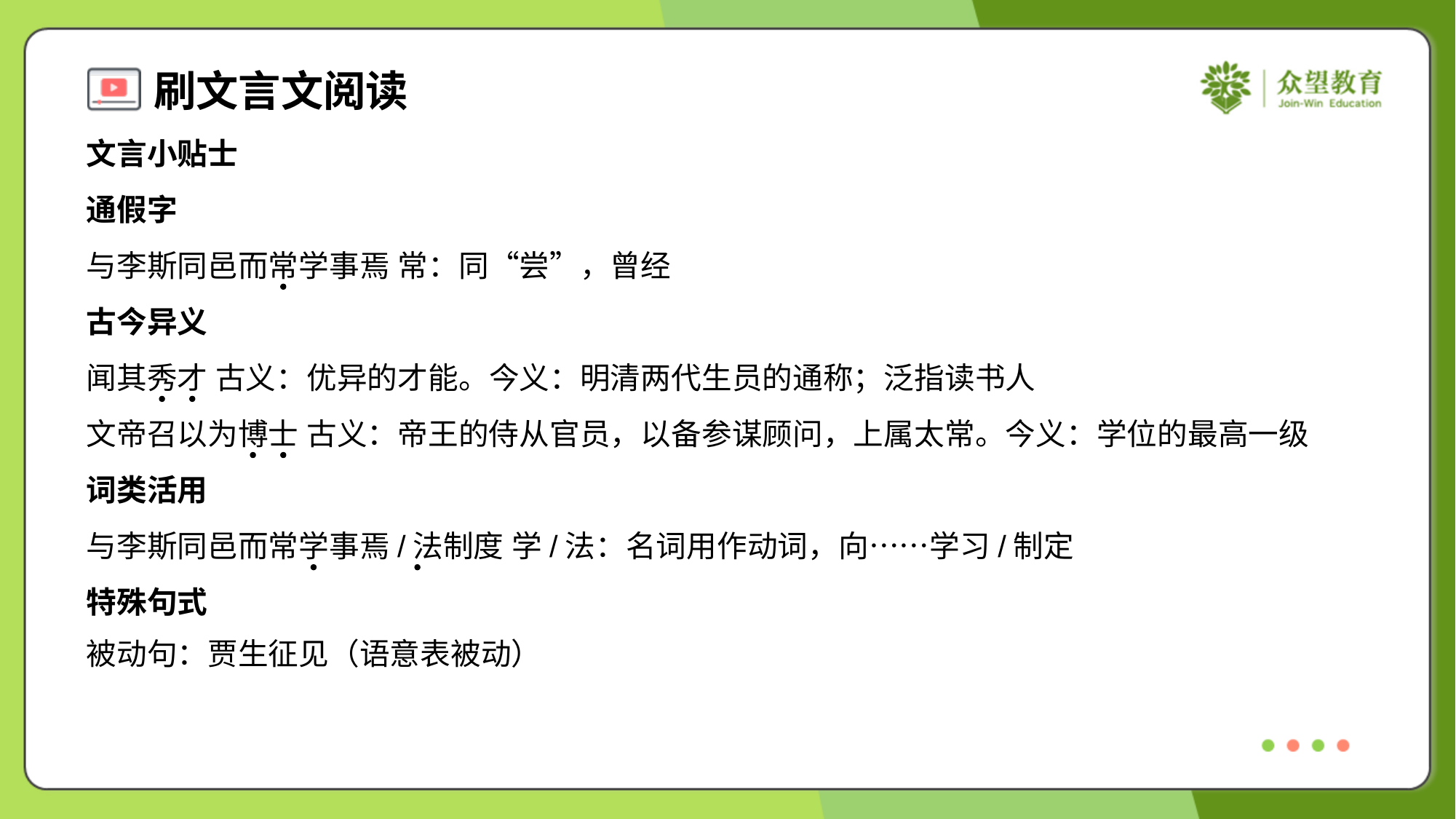

文言小贴士
通假字
与李斯同邑而常学事焉 常：同“尝”，曾经
古今异义
闻其秀才 古义：优异的才能。今义：明清两代生员的通称；泛指读书人
文帝召以为博士 古义：帝王的侍从官员，以备参谋顾问，上属太常。今义：学位的最高一级
词类活用
与李斯同邑而常学事焉/法制度 学/法：名词用作动词，向……学习/制定
特殊句式
被动句：贾生征见（语意表被动）